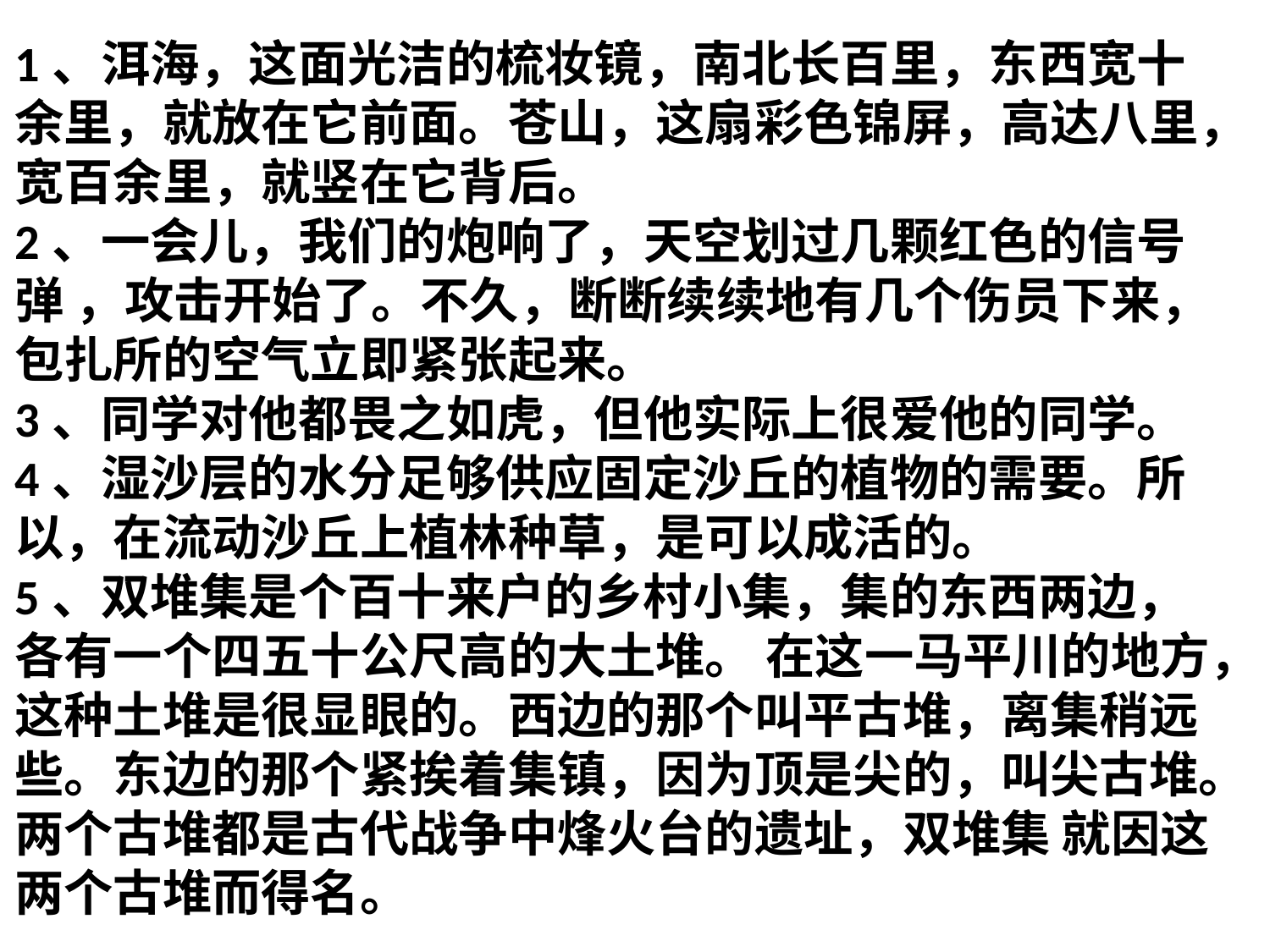

1、洱海，这面光洁的梳妆镜，南北长百里，东西宽十余里，就放在它前面。苍山，这扇彩色锦屏，高达八里，宽百余里，就竖在它背后。
2、一会儿，我们的炮响了，天空划过几颗红色的信号弹 ，攻击开始了。不久，断断续续地有几个伤员下来，包扎所的空气立即紧张起来。
3、同学对他都畏之如虎，但他实际上很爱他的同学。
4、湿沙层的水分足够供应固定沙丘的植物的需要。所以，在流动沙丘上植林种草，是可以成活的。
5、双堆集是个百十来户的乡村小集，集的东西两边，各有一个四五十公尺高的大土堆。 在这一马平川的地方，这种土堆是很显眼的。西边的那个叫平古堆，离集稍远些。东边的那个紧挨着集镇，因为顶是尖的，叫尖古堆。两个古堆都是古代战争中烽火台的遗址，双堆集 就因这两个古堆而得名。